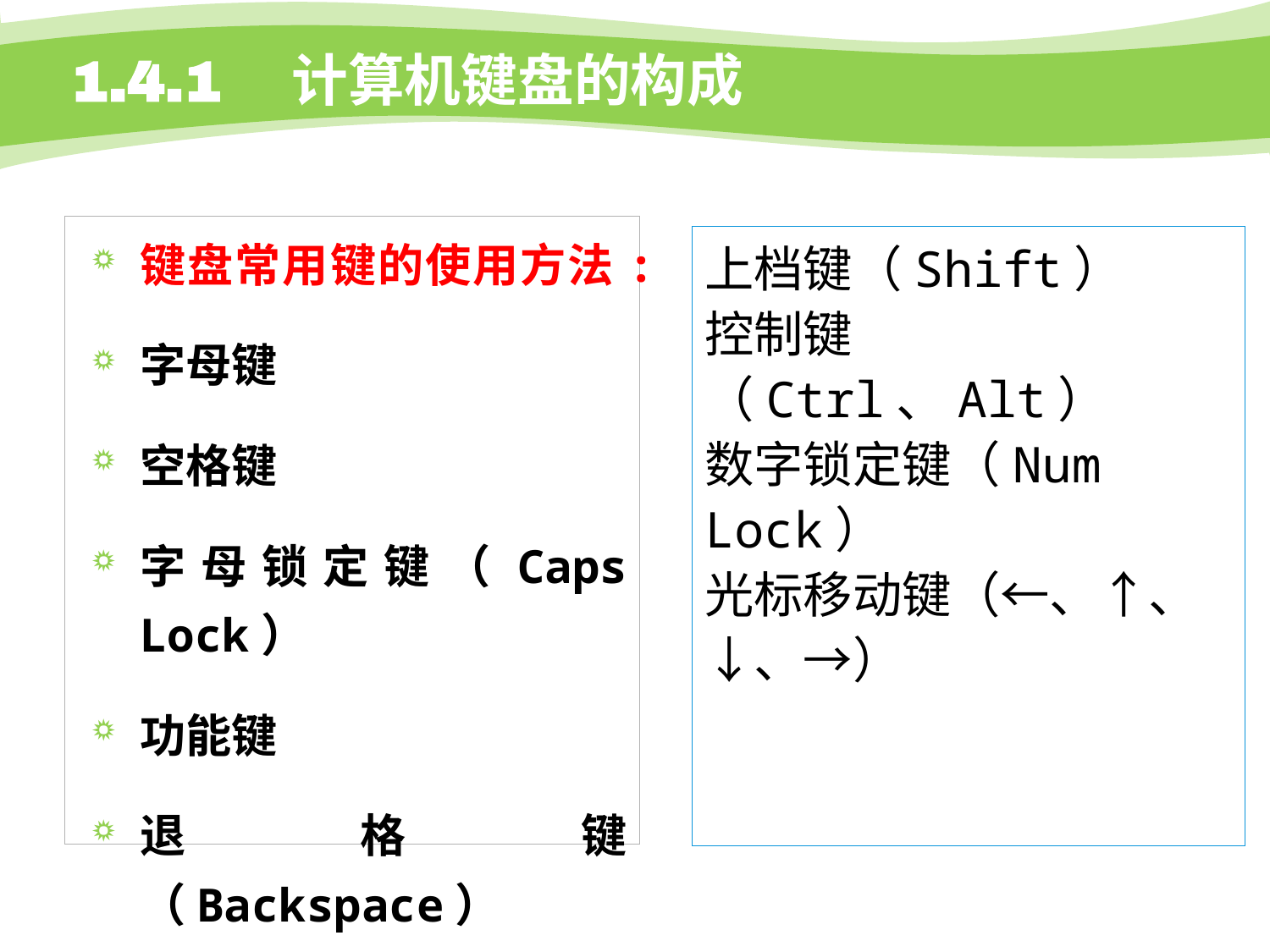

# 1.4.1　计算机键盘的构成
键盘常用键的使用方法:
字母键
空格键
字母锁定键（Caps Lock）
功能键
退格键（Backspace）

上档键（Shift）
控制键（Ctrl、Alt）
数字锁定键（Num Lock）
光标移动键（←、↑、↓、→）